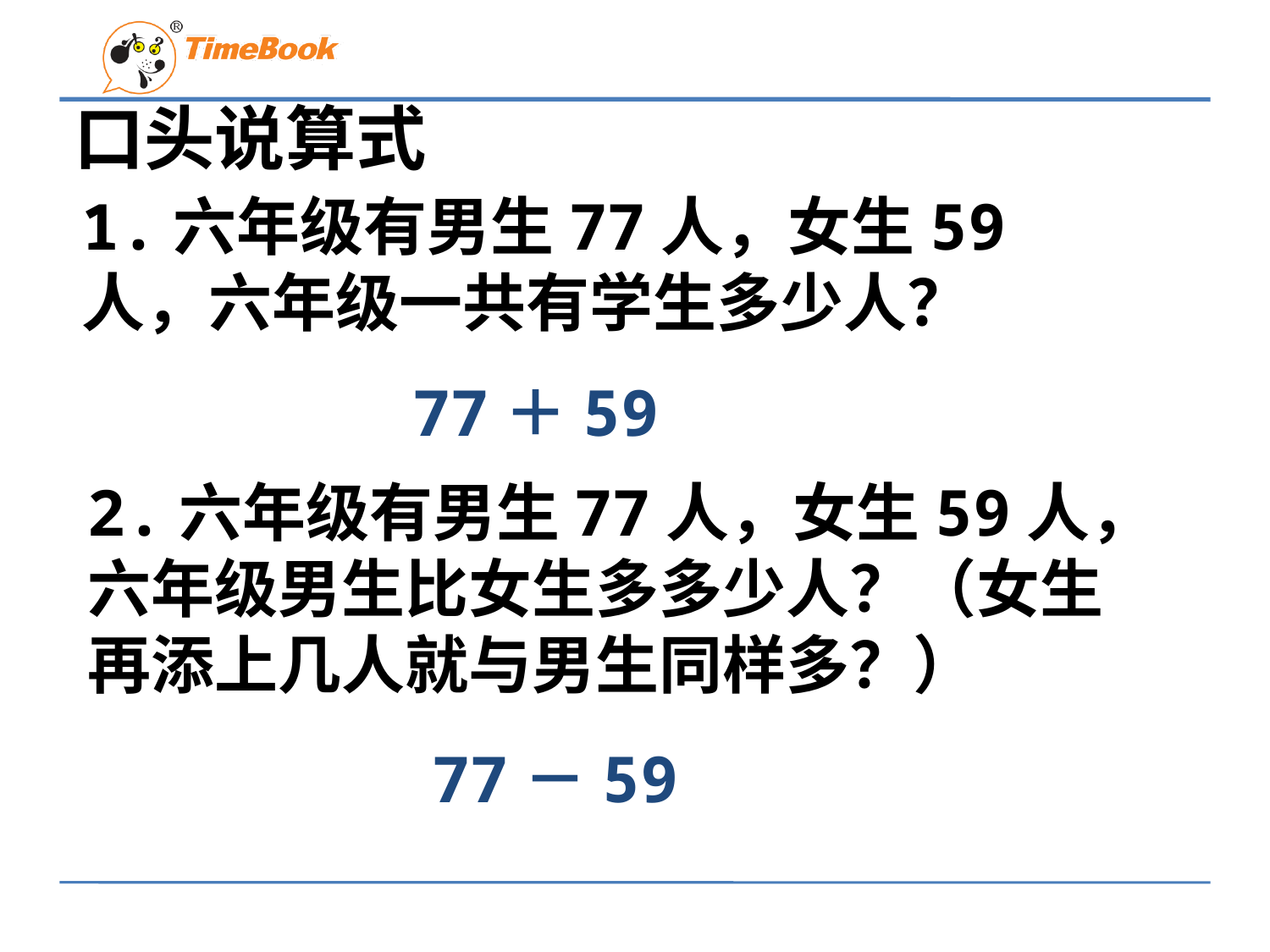

口头说算式

1.六年级有男生77人，女生59人，六年级一共有学生多少人？
77＋59
2.六年级有男生77人，女生59人，六年级男生比女生多多少人？（女生再添上几人就与男生同样多？）
77－59